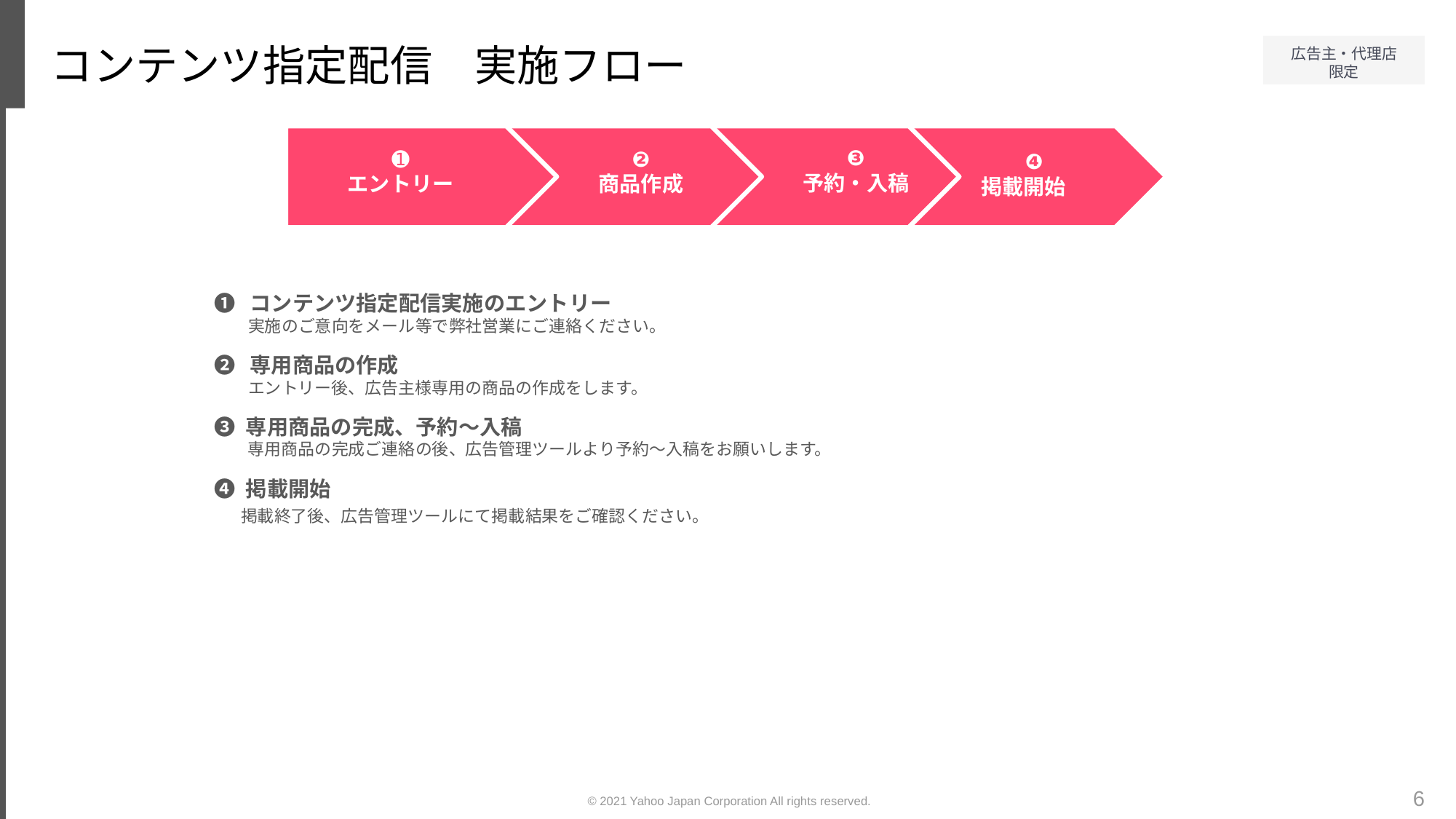

コンテンツ指定配信　実施フロー

❸
予約・入稿
➊
エントリー
❷
商品作成
❹
掲載開始
❶　コンテンツ指定配信実施のエントリー
　　実施のご意向をメール等で弊社営業にご連絡ください。

❷　専用商品の作成
　　エントリー後、広告主様専用の商品の作成をします。

❸ 専用商品の完成、予約～入稿
　　専用商品の完成ご連絡の後、広告管理ツールより予約～入稿をお願いします。

❹ 掲載開始
　 掲載終了後、広告管理ツールにて掲載結果をご確認ください。
6